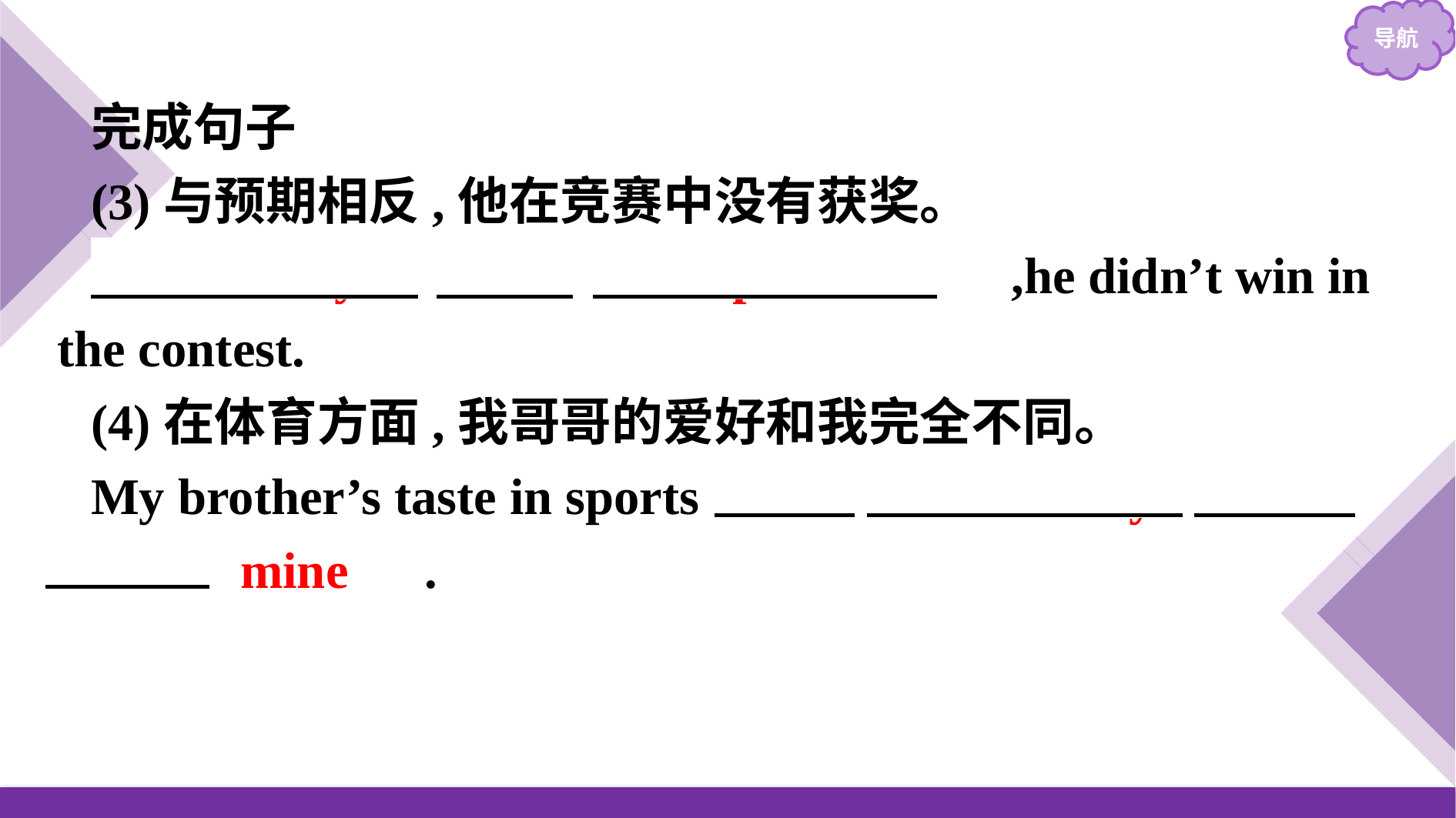

完成句子
(3)与预期相反,他在竞赛中没有获奖。
　Contrary　 　to　 　expectation　,he didn’t win in the contest.
(4)在体育方面,我哥哥的爱好和我完全不同。
My brother’s taste in sports 　is　 　contrary　 　to　 　mine　.